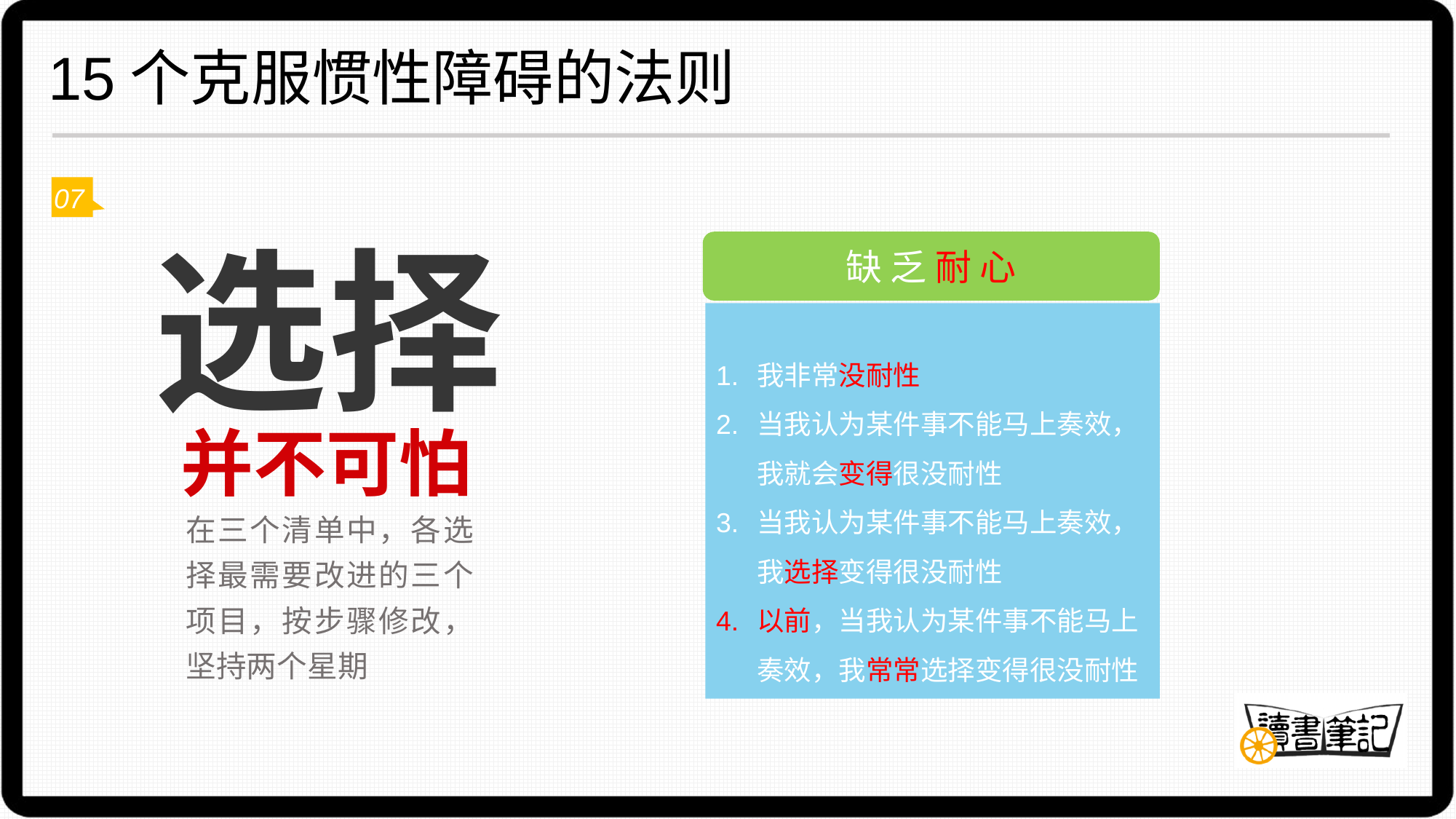

15个克服惯性障碍的法则
选择
07

缺 乏 耐 心

我非常没耐性
当我认为某件事不能马上奏效，我就会变得很没耐性
当我认为某件事不能马上奏效，我选择变得很没耐性
以前，当我认为某件事不能马上奏效，我常常选择变得很没耐性

并不可怕
在三个清单中，各选择最需要改进的三个项目，按步骤修改，坚持两个星期